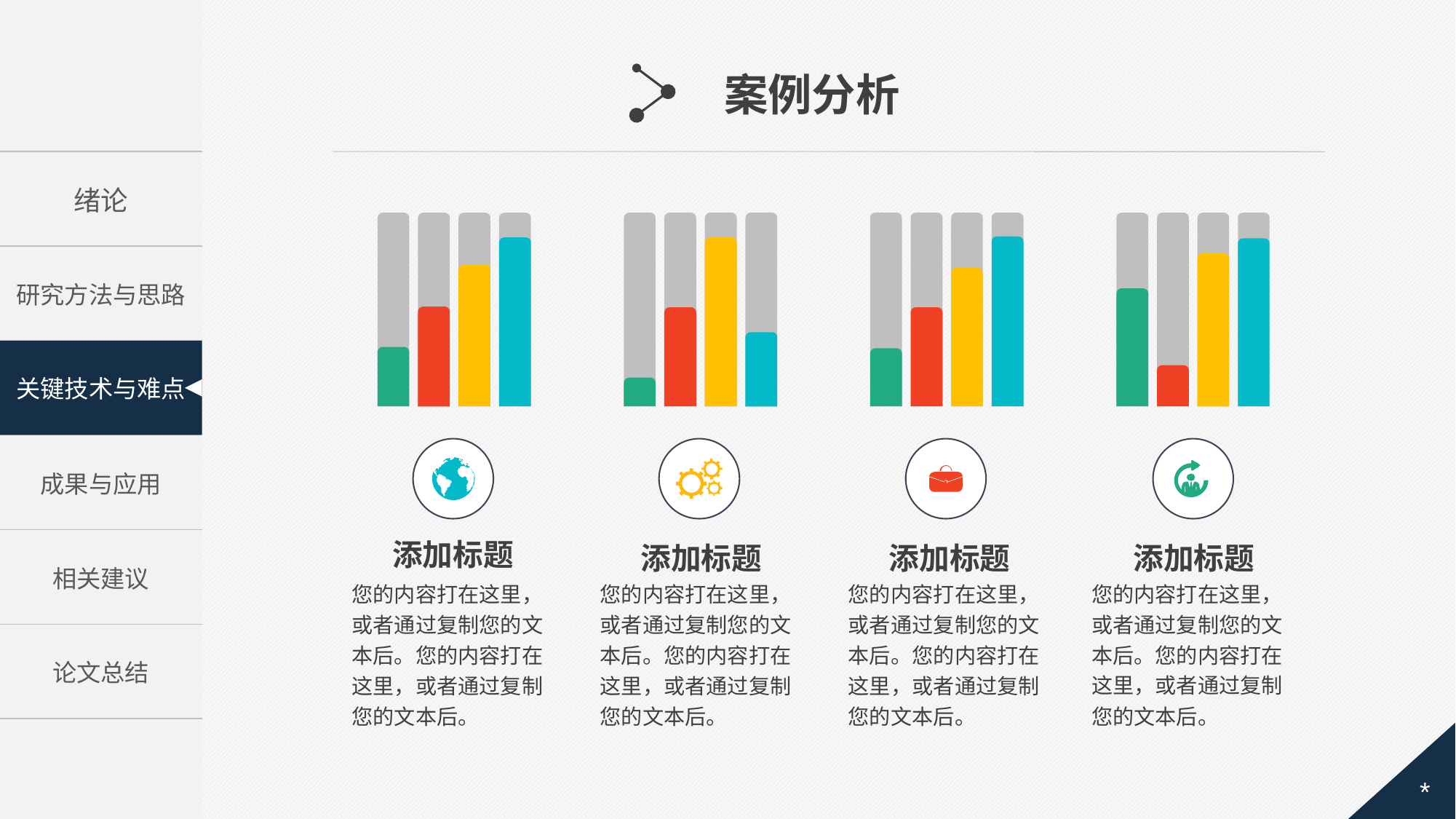

案例分析

| 绪论 |
| --- |
| 研究方法与思路 |
| 关键技术与难点 |
| 成果与应用 |
| 相关建议 |
| 论文总结 |

关键技术与难点

添加标题
添加标题
添加标题
添加标题
您的内容打在这里，或者通过复制您的文本后。您的内容打在这里，或者通过复制您的文本后。
您的内容打在这里，或者通过复制您的文本后。您的内容打在这里，或者通过复制您的文本后。
您的内容打在这里，或者通过复制您的文本后。您的内容打在这里，或者通过复制您的文本后。
您的内容打在这里，或者通过复制您的文本后。您的内容打在这里，或者通过复制您的文本后。

*